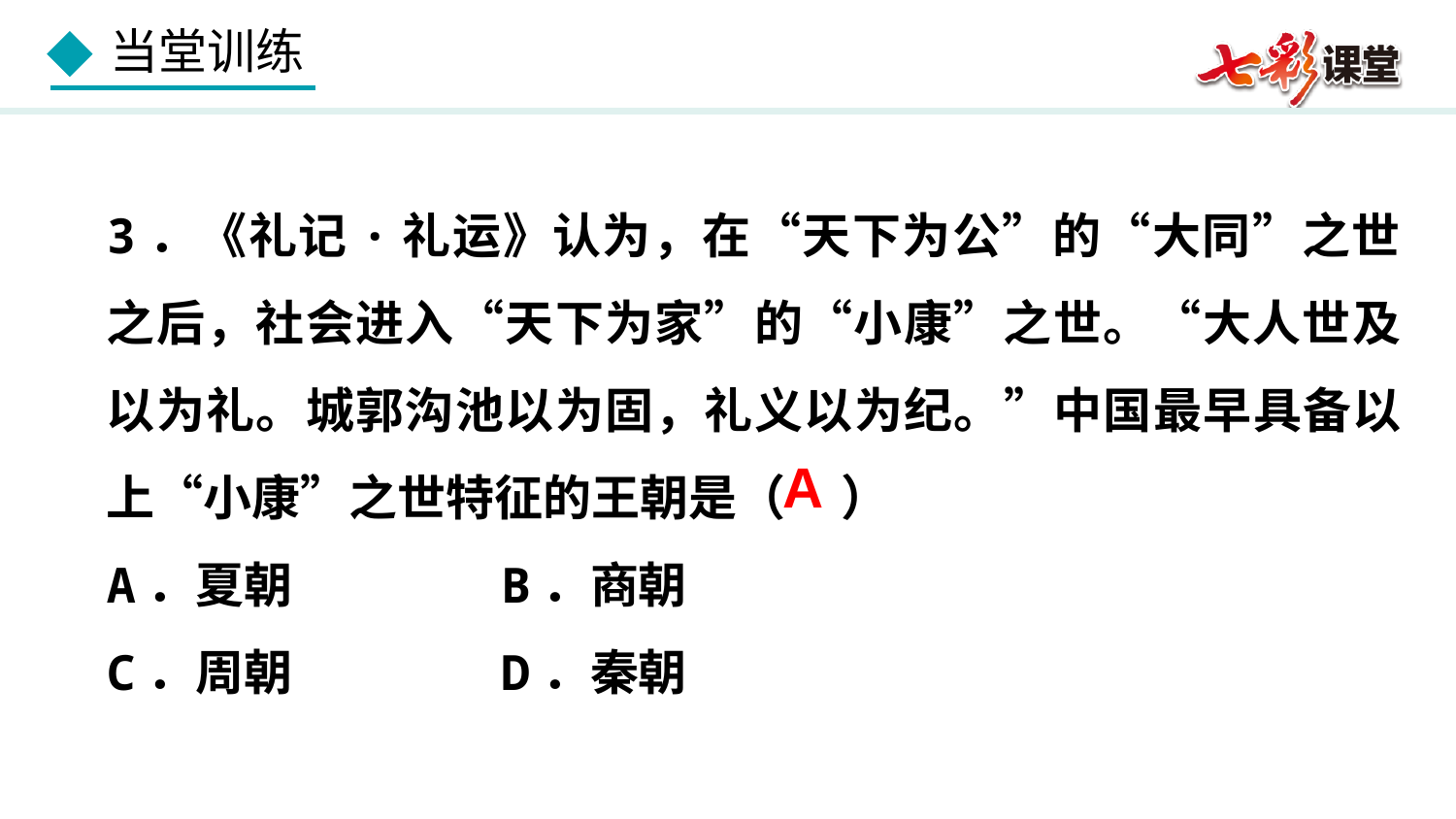

3．《礼记·礼运》认为，在“天下为公”的“大同”之世之后，社会进入“天下为家”的“小康”之世。“大人世及以为礼。城郭沟池以为固，礼义以为纪。”中国最早具备以上“小康”之世特征的王朝是（     ）
A．夏朝                  B．商朝
C．周朝                  D．秦朝
A